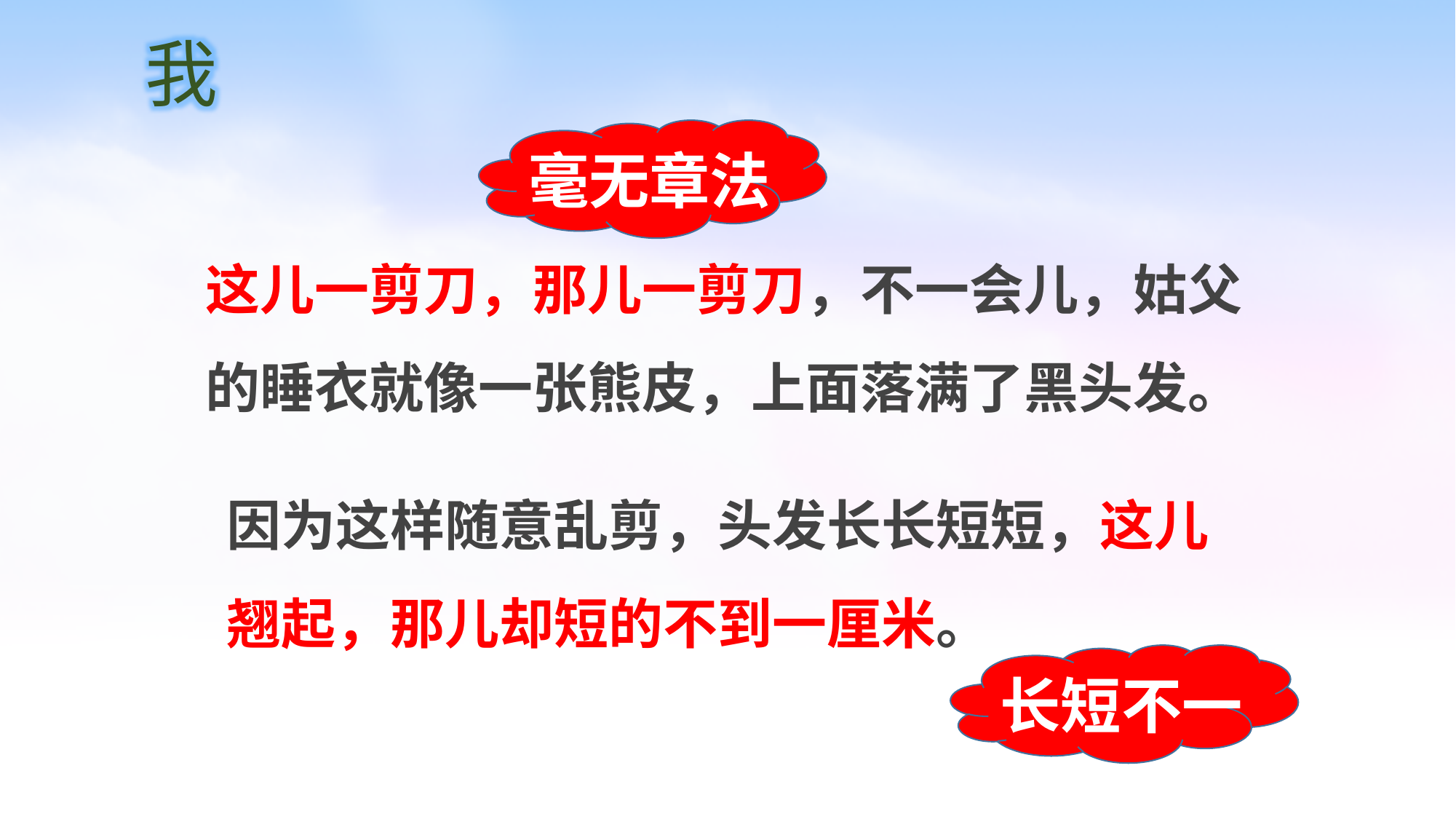

我

毫无章法
这儿一剪刀，那儿一剪刀，不一会儿，姑父的睡衣就像一张熊皮，上面落满了黑头发。
因为这样随意乱剪，头发长长短短，这儿翘起，那儿却短的不到一厘米。

长短不一